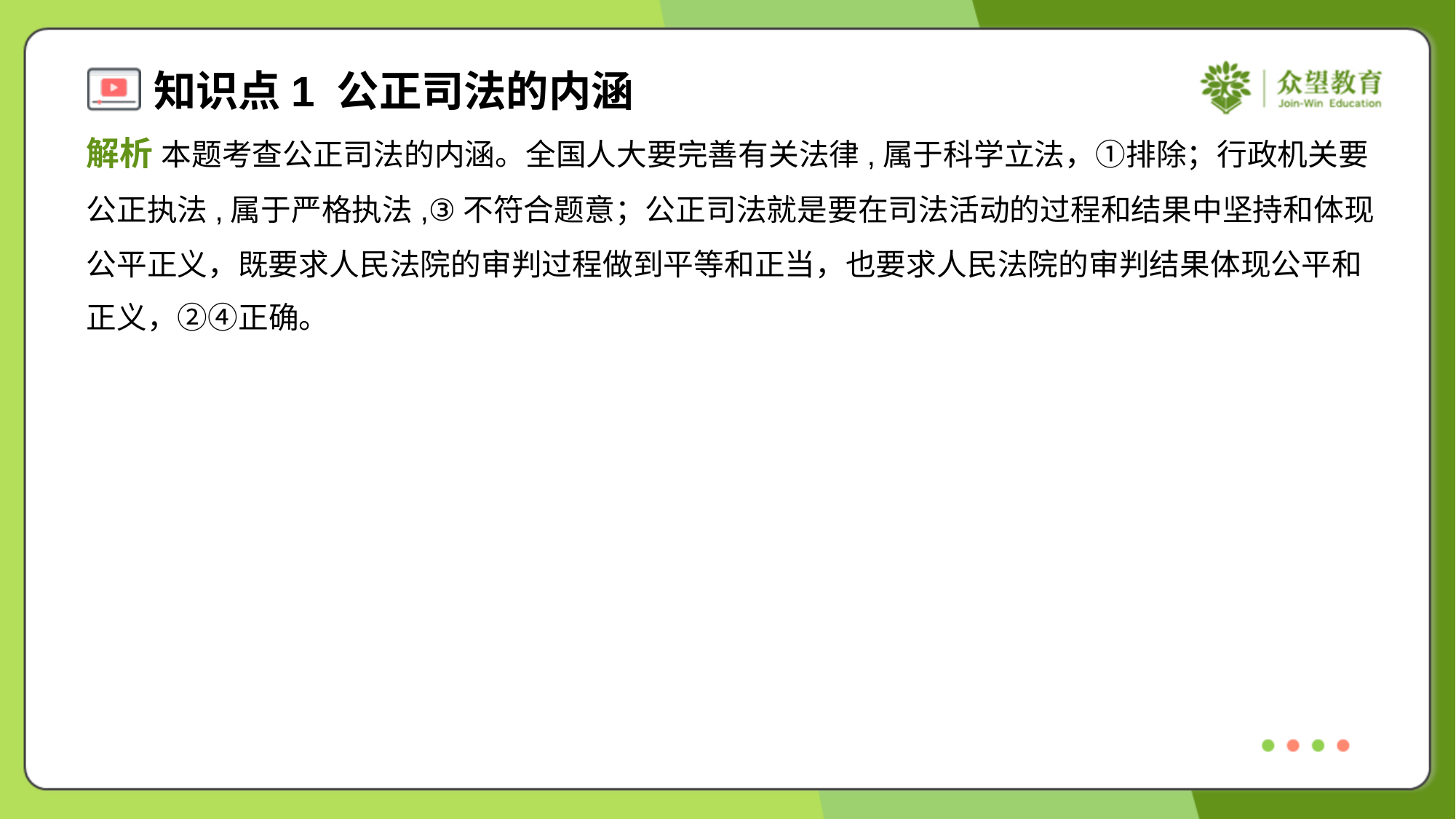

解析 本题考查公正司法的内涵。全国人大要完善有关法律,属于科学立法，①排除；行政机关要
公正执法,属于严格执法,③不符合题意；公正司法就是要在司法活动的过程和结果中坚持和体现
公平正义，既要求人民法院的审判过程做到平等和正当，也要求人民法院的审判结果体现公平和
正义，②④正确。